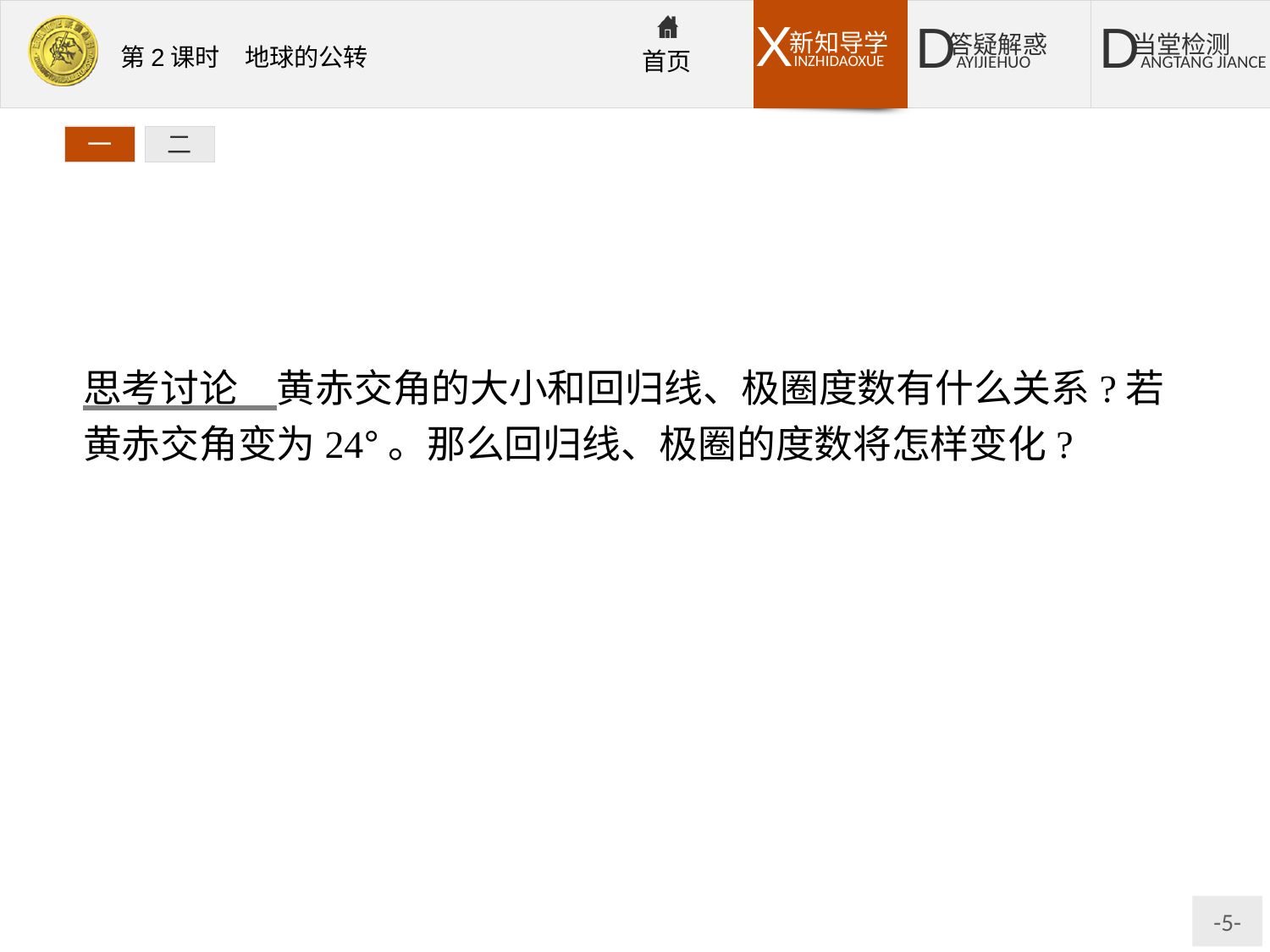

一
二
思考讨论　黄赤交角的大小和回归线、极圈度数有什么关系?若黄赤交角变为24°。那么回归线、极圈的度数将怎样变化?
提示:回归线的度数与黄赤交角大小相等,极圈度数与黄赤交角的度数和为90°。若黄赤交角变为24°,则回归线度数变为24°,极圈度数变为66°。